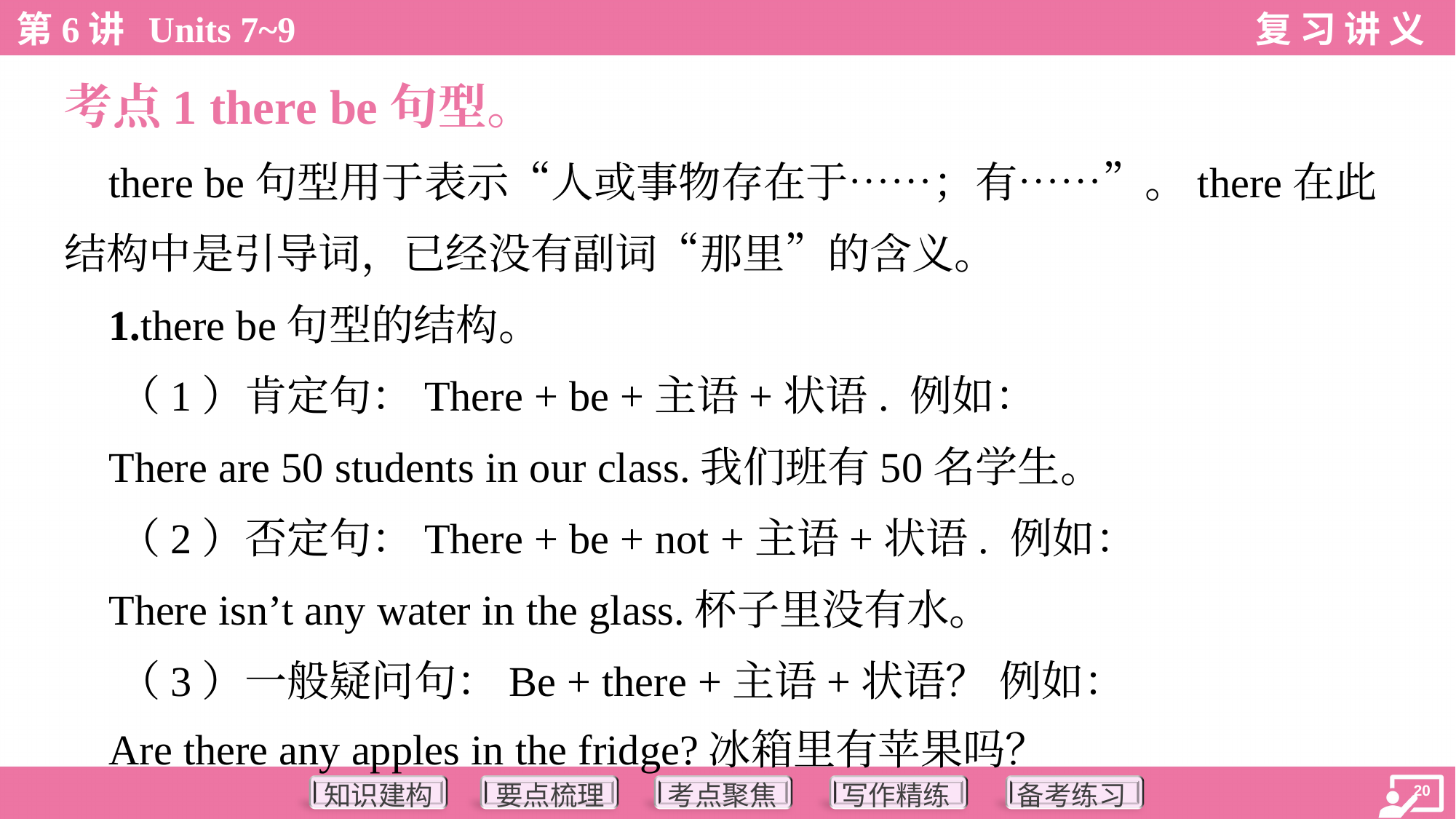

考点1 there be句型。
    there be句型用于表示“人或事物存在于……；有……”。there在此
结构中是引导词，已经没有副词“那里”的含义。
    1.there be句型的结构。
    （1）肯定句：There + be +主语+状语. 例如：
    There are 50 students in our class.我们班有50名学生。
    （2）否定句：There + be + not +主语+状语. 例如：
    There isn’t any water in the glass.杯子里没有水。
    （3）一般疑问句：Be + there +主语+状语？ 例如：
    Are there any apples in the fridge?冰箱里有苹果吗？